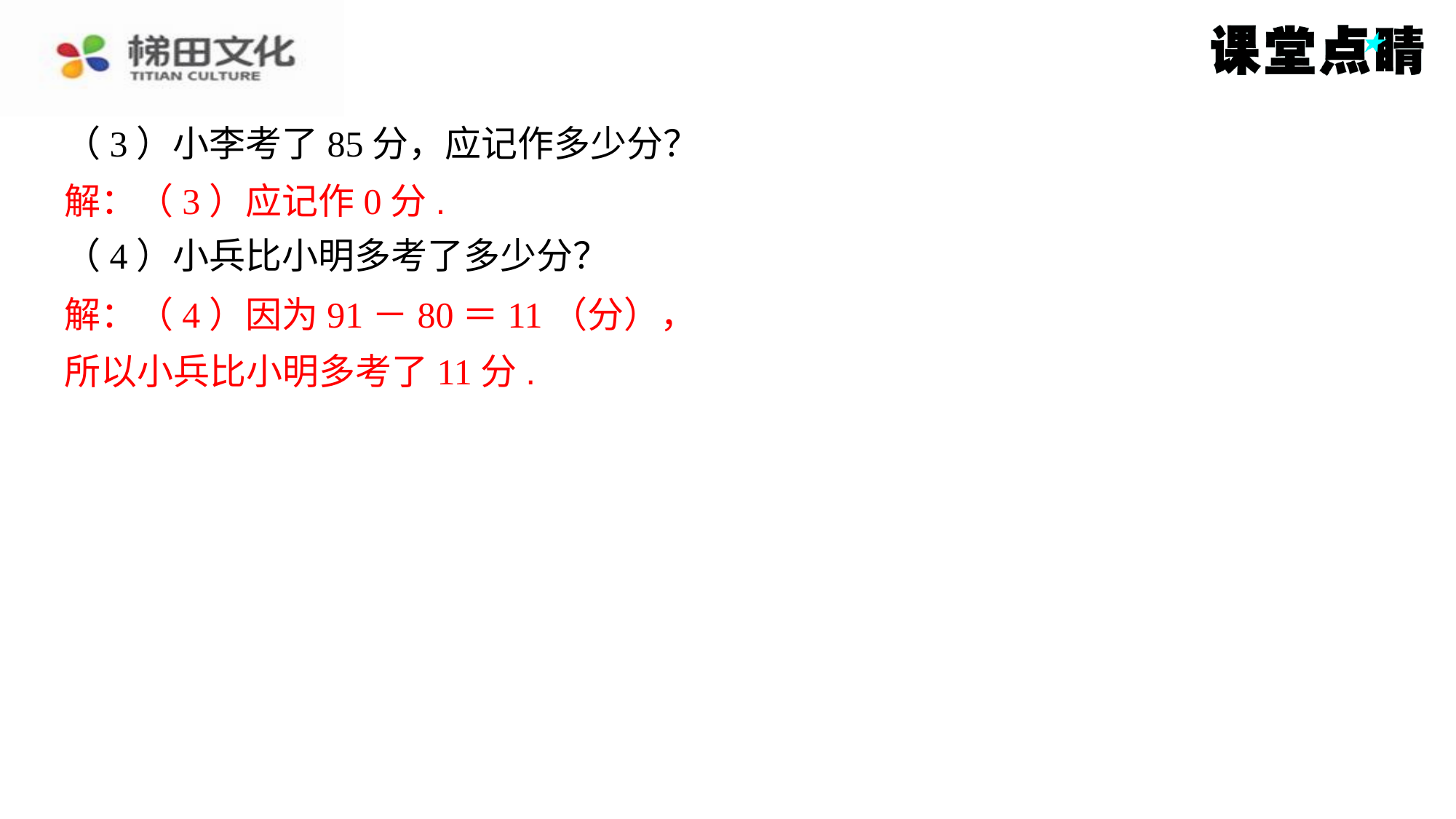

（3）小李考了85分，应记作多少分？
解：（3）应记作0分.
（4）小兵比小明多考了多少分？
解：（4）因为91－80＝11（分），
所以小兵比小明多考了11分.
解：（3）应记作0分.
解：（4）因为91－80＝11（分），
所以小兵比小明多考了11分.